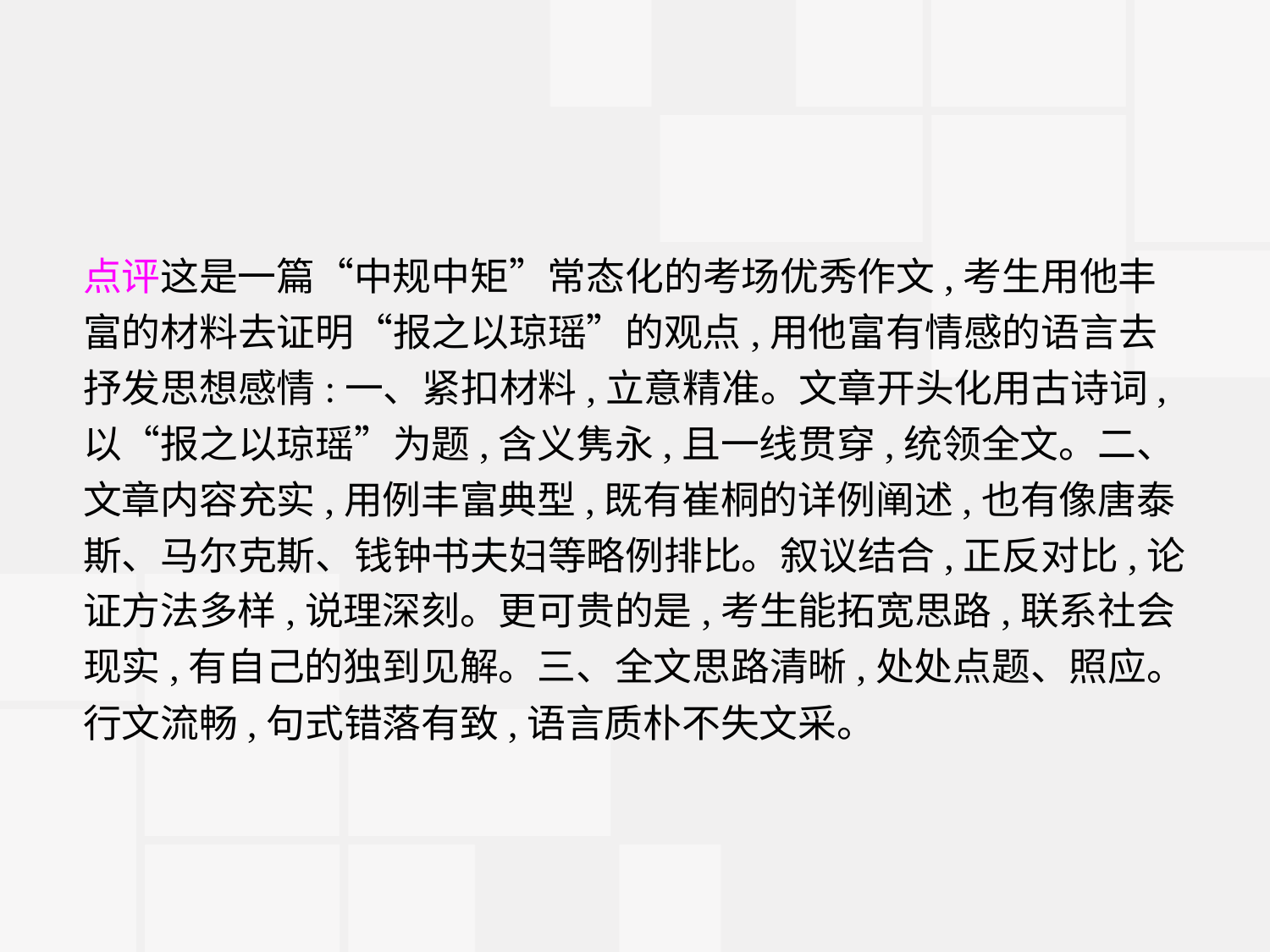

点评这是一篇“中规中矩”常态化的考场优秀作文,考生用他丰富的材料去证明“报之以琼瑶”的观点,用他富有情感的语言去抒发思想感情:一、紧扣材料,立意精准。文章开头化用古诗词,以“报之以琼瑶”为题,含义隽永,且一线贯穿,统领全文。二、文章内容充实,用例丰富典型,既有崔桐的详例阐述,也有像唐泰斯、马尔克斯、钱钟书夫妇等略例排比。叙议结合,正反对比,论证方法多样,说理深刻。更可贵的是,考生能拓宽思路,联系社会现实,有自己的独到见解。三、全文思路清晰,处处点题、照应。行文流畅,句式错落有致,语言质朴不失文采。